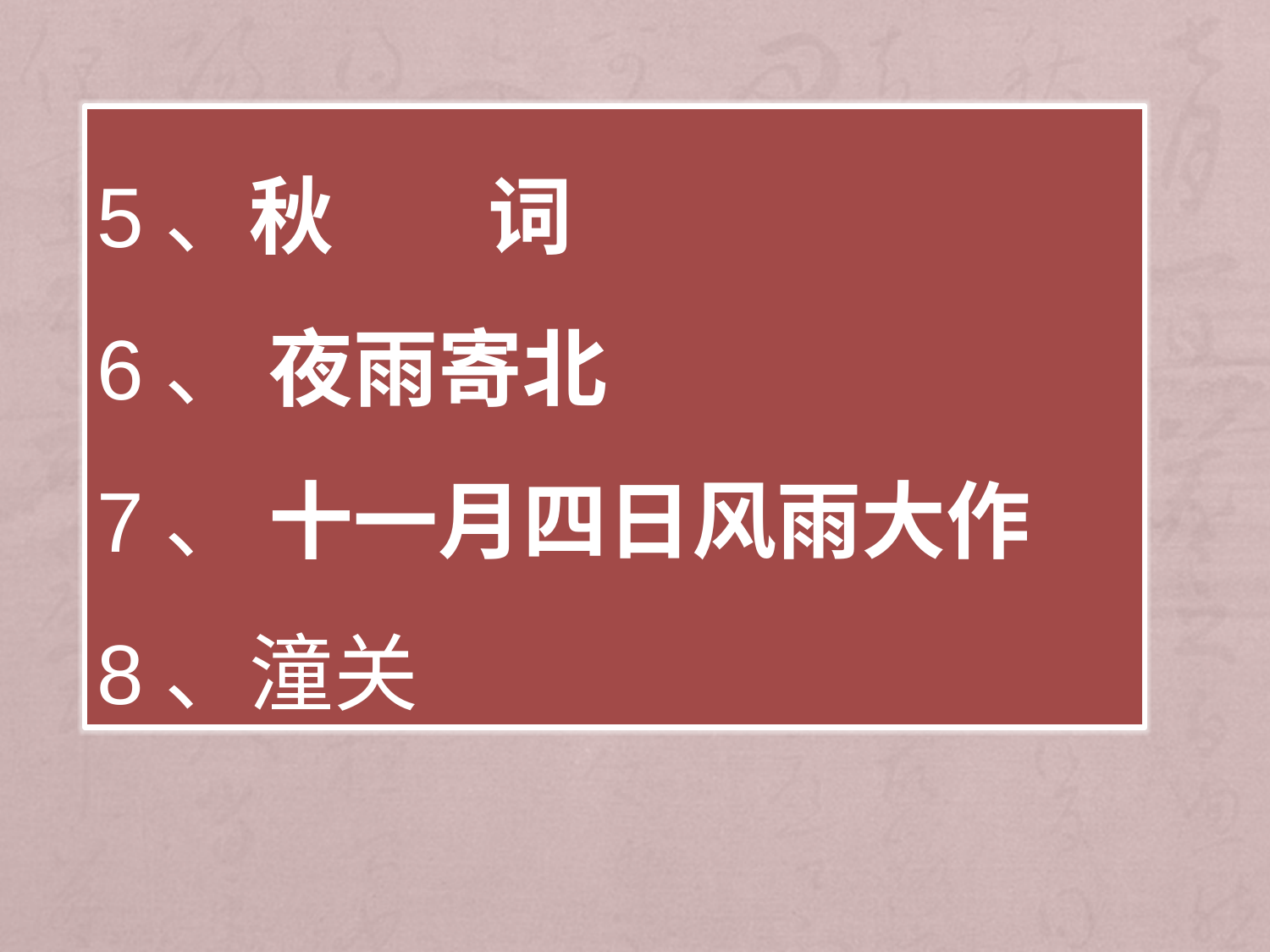

5、秋        词
6、 夜雨寄北
7、 十一月四日风雨大作
8、潼关